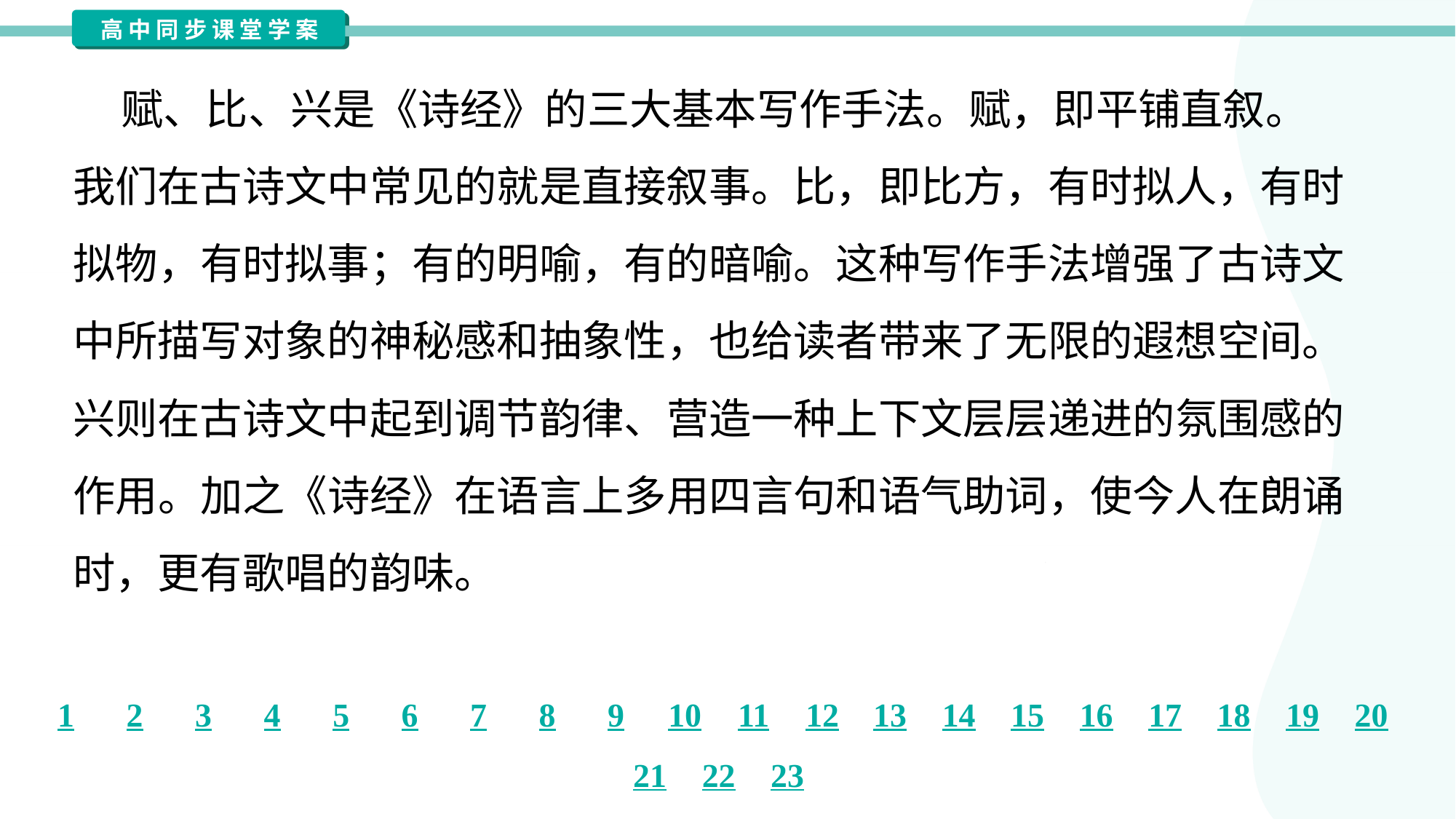

赋、比、兴是《诗经》的三大基本写作手法。赋，即平铺直叙。
我们在古诗文中常见的就是直接叙事。比，即比方，有时拟人，有时
拟物，有时拟事；有的明喻，有的暗喻。这种写作手法增强了古诗文
中所描写对象的神秘感和抽象性，也给读者带来了无限的遐想空间。
兴则在古诗文中起到调节韵律、营造一种上下文层层递进的氛围感的
作用。加之《诗经》在语言上多用四言句和语气助词，使今人在朗诵
时，更有歌唱的韵味。